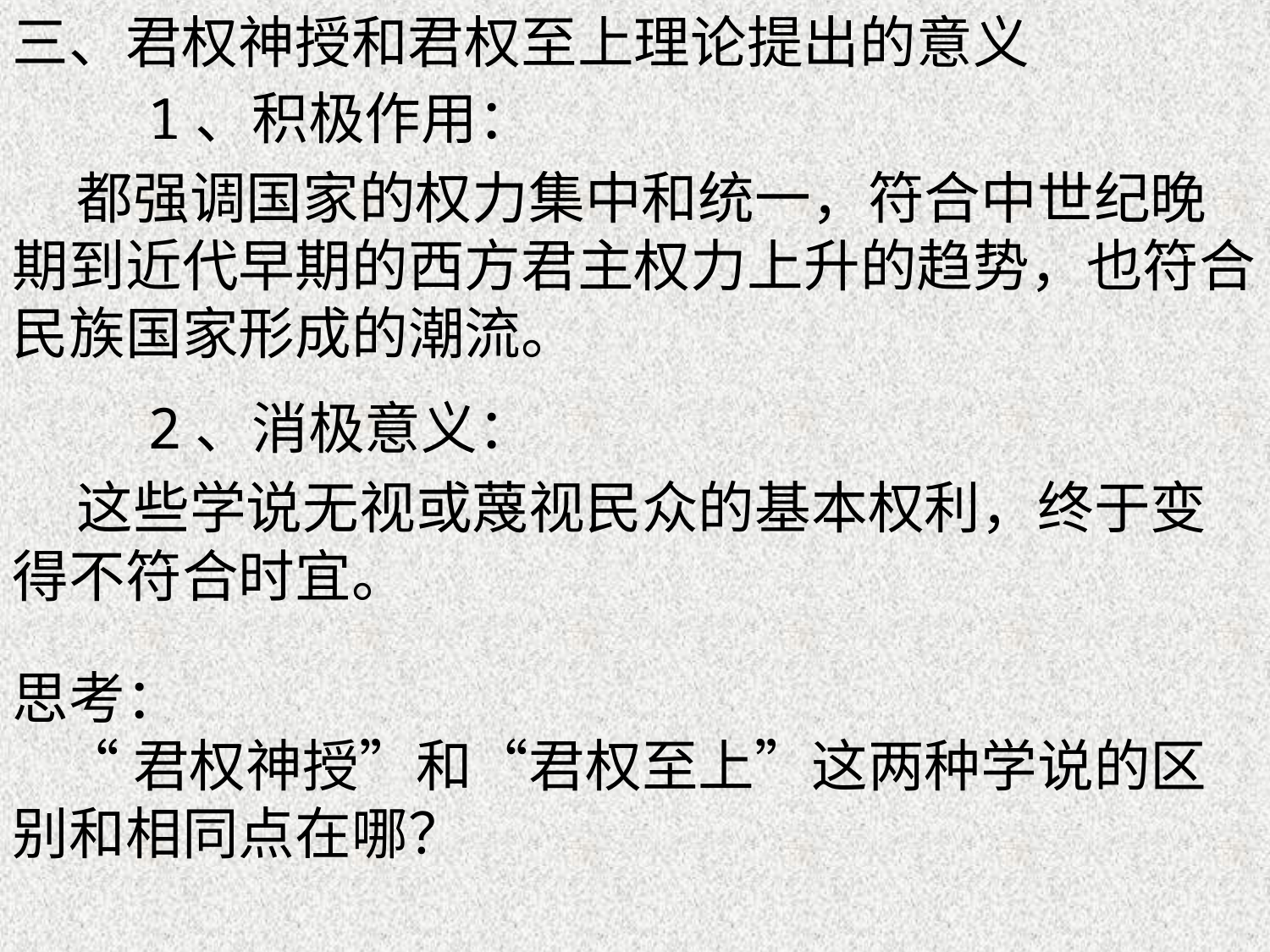

三、君权神授和君权至上理论提出的意义
    1、积极作用：
    都强调国家的权力集中和统一，符合中世纪晚期到近代早期的西方君主权力上升的趋势，也符合民族国家形成的潮流。
    2、消极意义：

    这些学说无视或蔑视民众的基本权利，终于变得不符合时宜。
思考：
    “君权神授”和“君权至上”这两种学说的区别和相同点在哪？